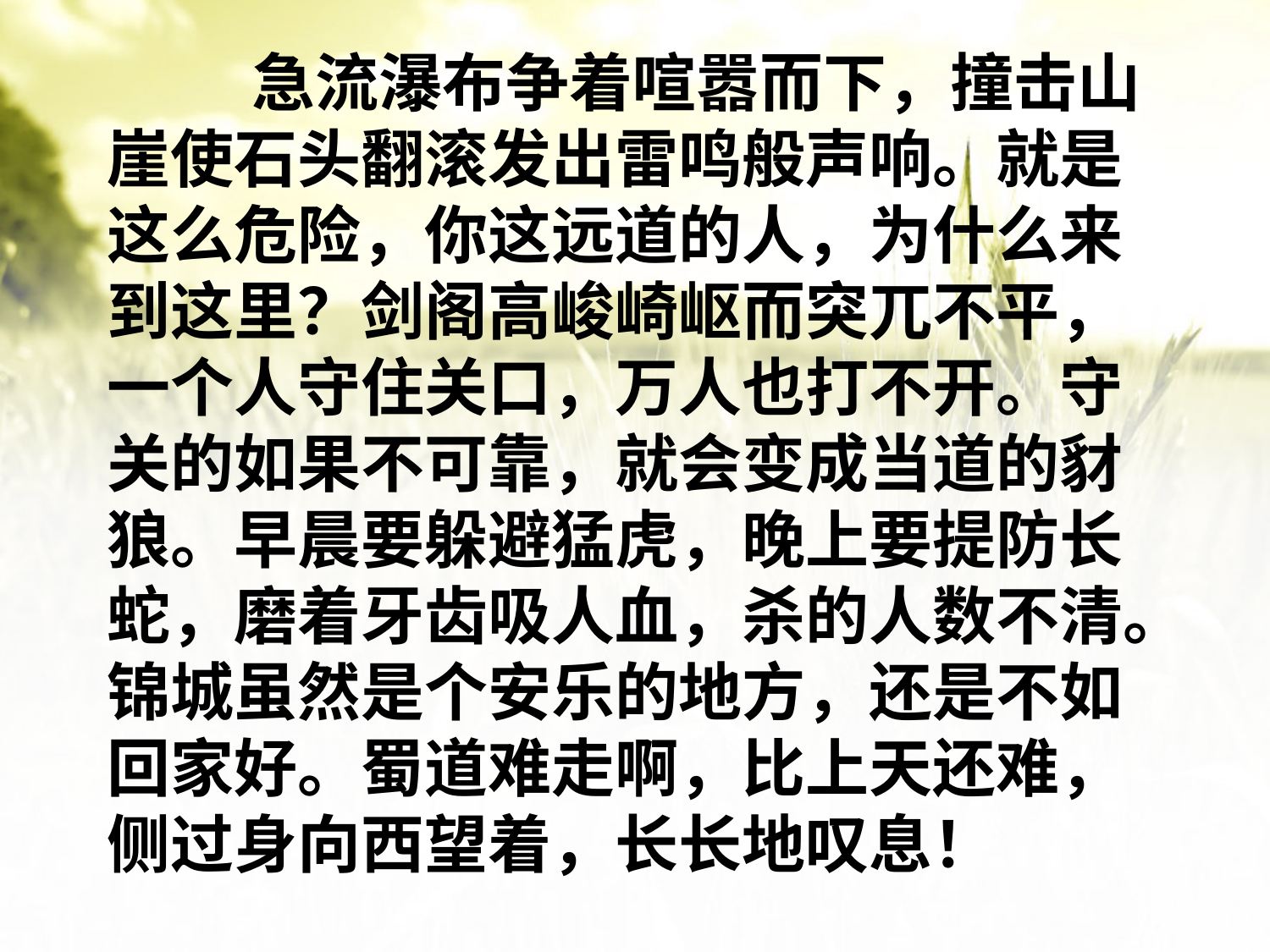

急流瀑布争着喧嚣而下，撞击山崖使石头翻滚发出雷鸣般声响。就是这么危险，你这远道的人，为什么来到这里？剑阁高峻崎岖而突兀不平，一个人守住关口，万人也打不开。守关的如果不可靠，就会变成当道的豺狼。早晨要躲避猛虎，晚上要提防长蛇，磨着牙齿吸人血，杀的人数不清。锦城虽然是个安乐的地方，还是不如回家好。蜀道难走啊，比上天还难，侧过身向西望着，长长地叹息！